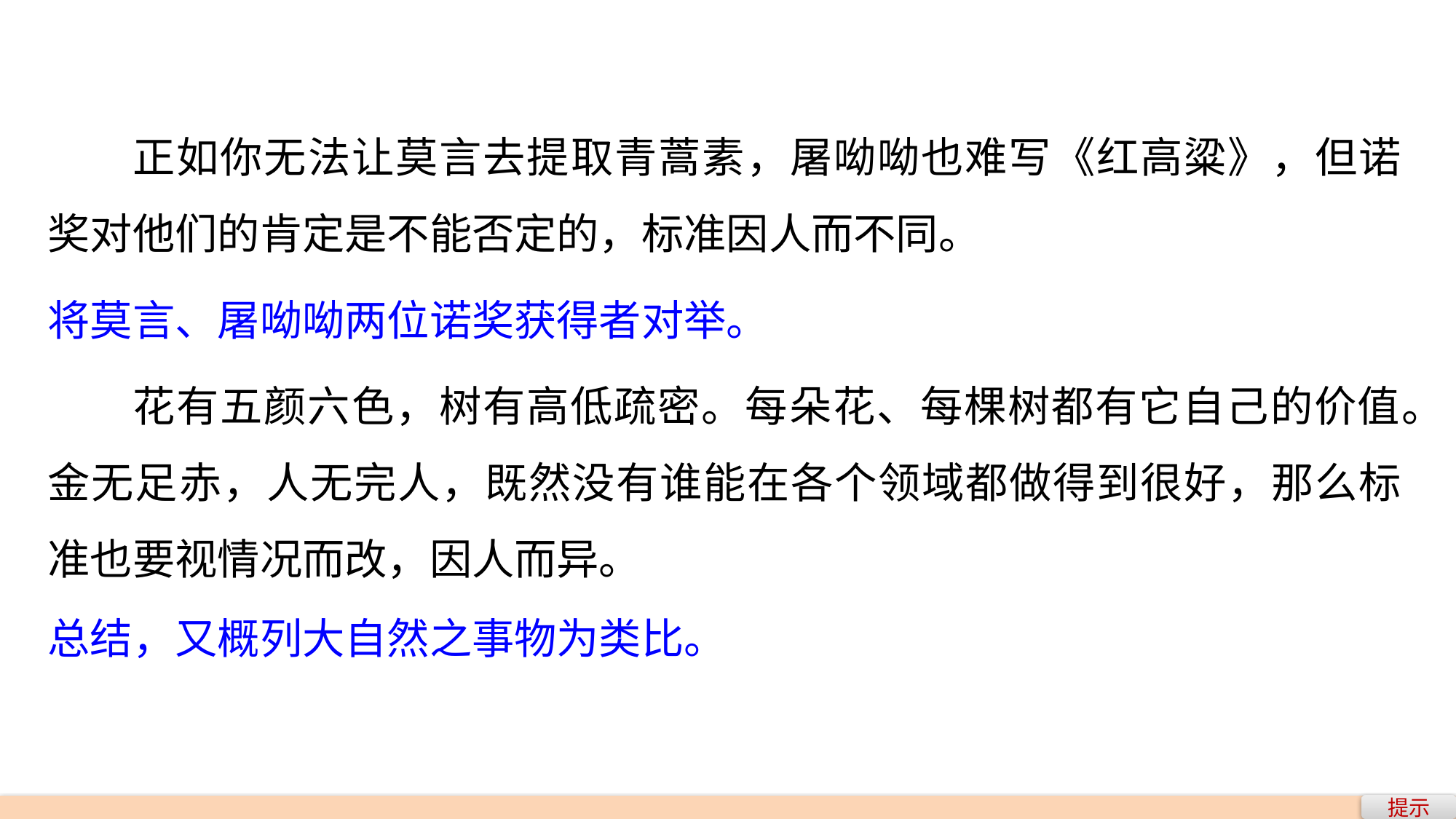

正如你无法让莫言去提取青蒿素，屠呦呦也难写《红高粱》，但诺奖对他们的肯定是不能否定的，标准因人而不同。
将莫言、屠呦呦两位诺奖获得者对举。
花有五颜六色，树有高低疏密。每朵花、每棵树都有它自己的价值。金无足赤，人无完人，既然没有谁能在各个领域都做得到很好，那么标准也要视情况而改，因人而异。
总结，又概列大自然之事物为类比。
提示